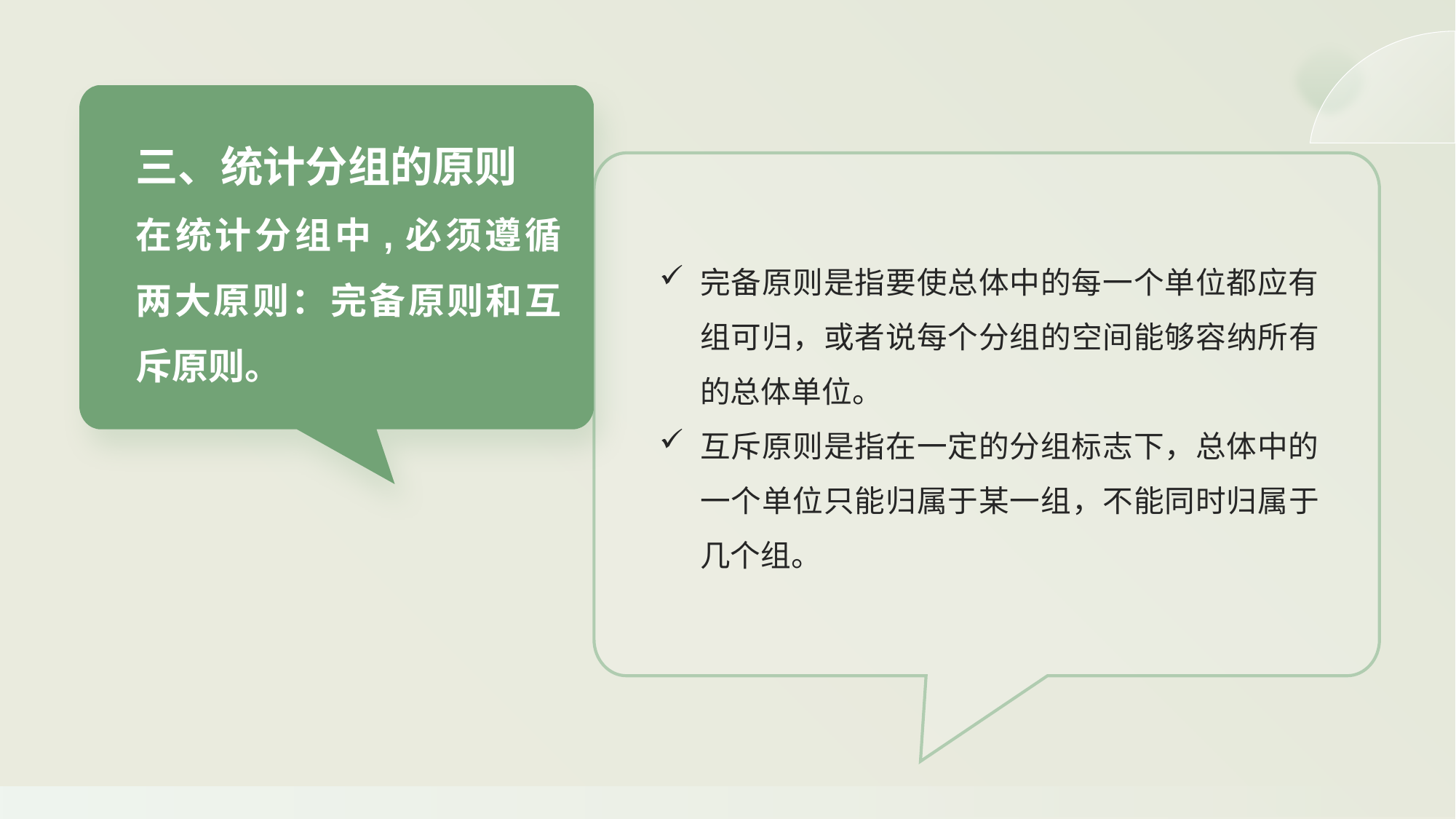

三、统计分组的原则
在统计分组中,必须遵循两大原则：完备原则和互斥原则。

完备原则是指要使总体中的每一个单位都应有组可归，或者说每个分组的空间能够容纳所有的总体单位。
互斥原则是指在一定的分组标志下，总体中的一个单位只能归属于某一组，不能同时归属于几个组。